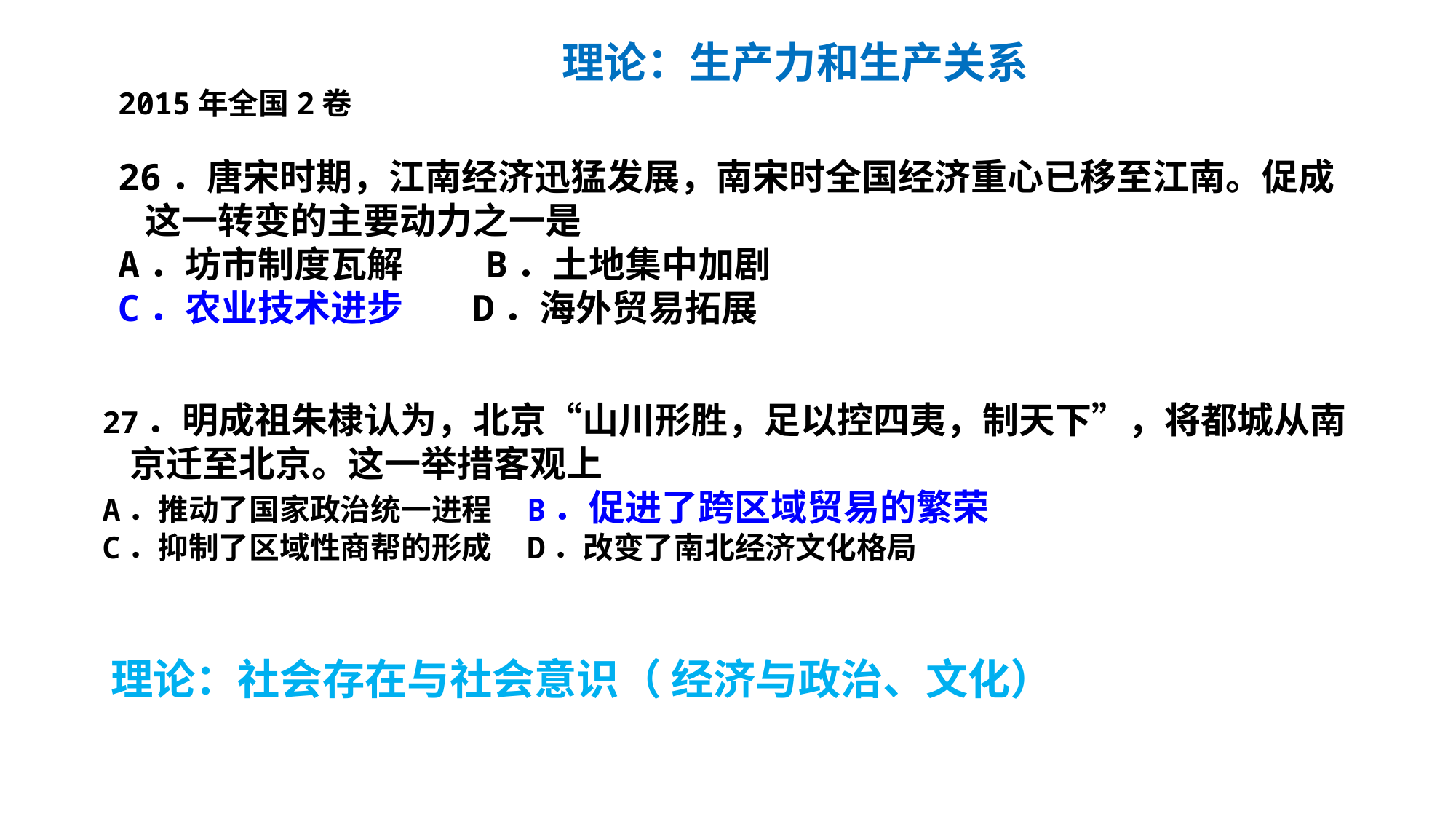

理论：生产力和生产关系
2015年全国2卷

26．唐宋时期，江南经济迅猛发展，南宋时全国经济重心已移至江南。促成这一转变的主要动力之一是
A．坊市制度瓦解         B．土地集中加剧
C．农业技术进步    	D．海外贸易拓展

27．明成祖朱棣认为，北京“山川形胜，足以控四夷，制天下”，将都城从南京迁至北京。这一举措客观上
A．推动了国家政治统一进程    B．促进了跨区域贸易的繁荣
C．抑制了区域性商帮的形成    D．改变了南北经济文化格局
理论：社会存在与社会意识（ 经济与政治、文化）